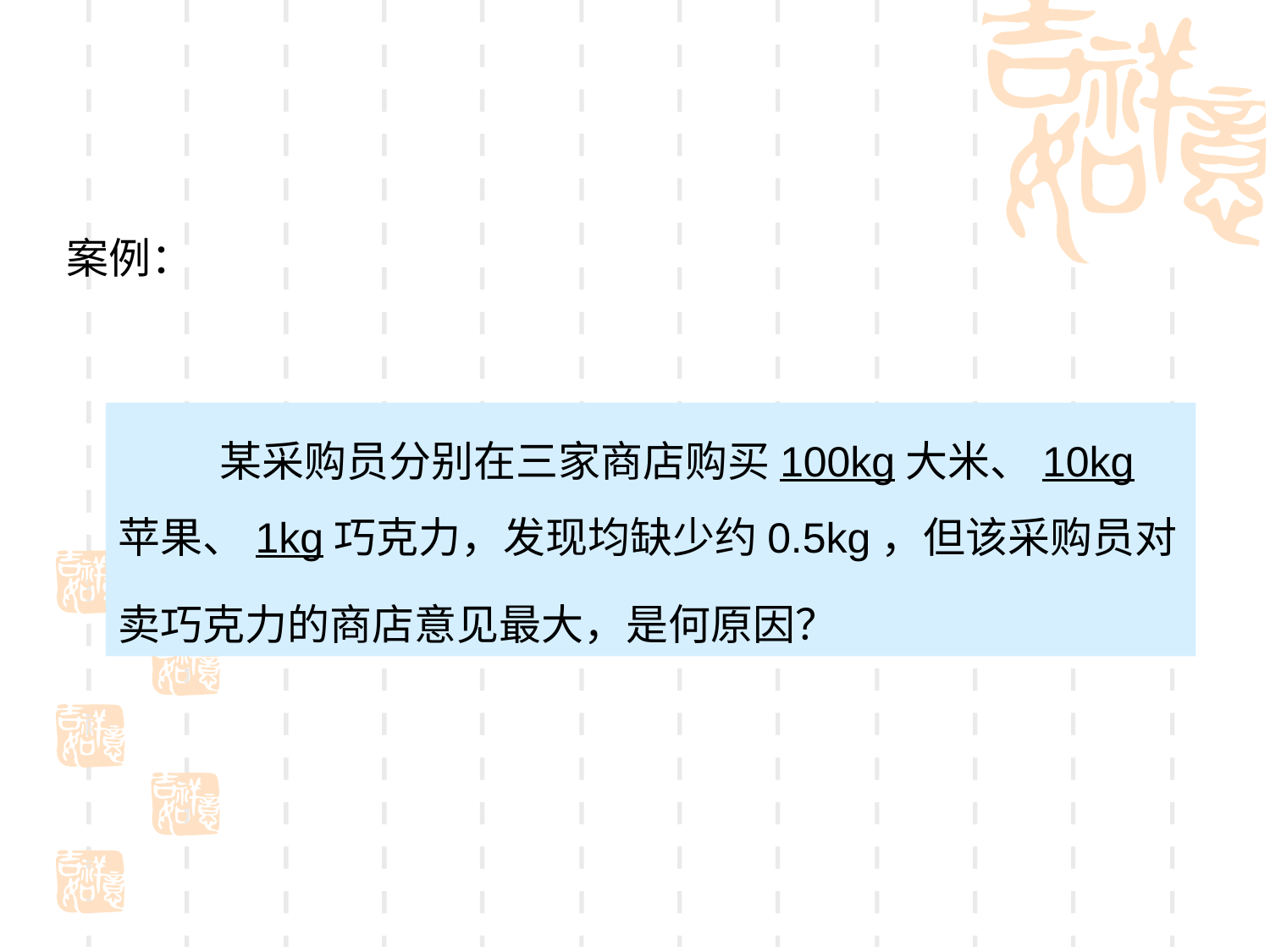

案例：
             某采购员分别在三家商店购买100kg大米、10kg苹果、1kg巧克力，发现均缺少约0.5kg，但该采购员对卖巧克力的商店意见最大，是何原因？